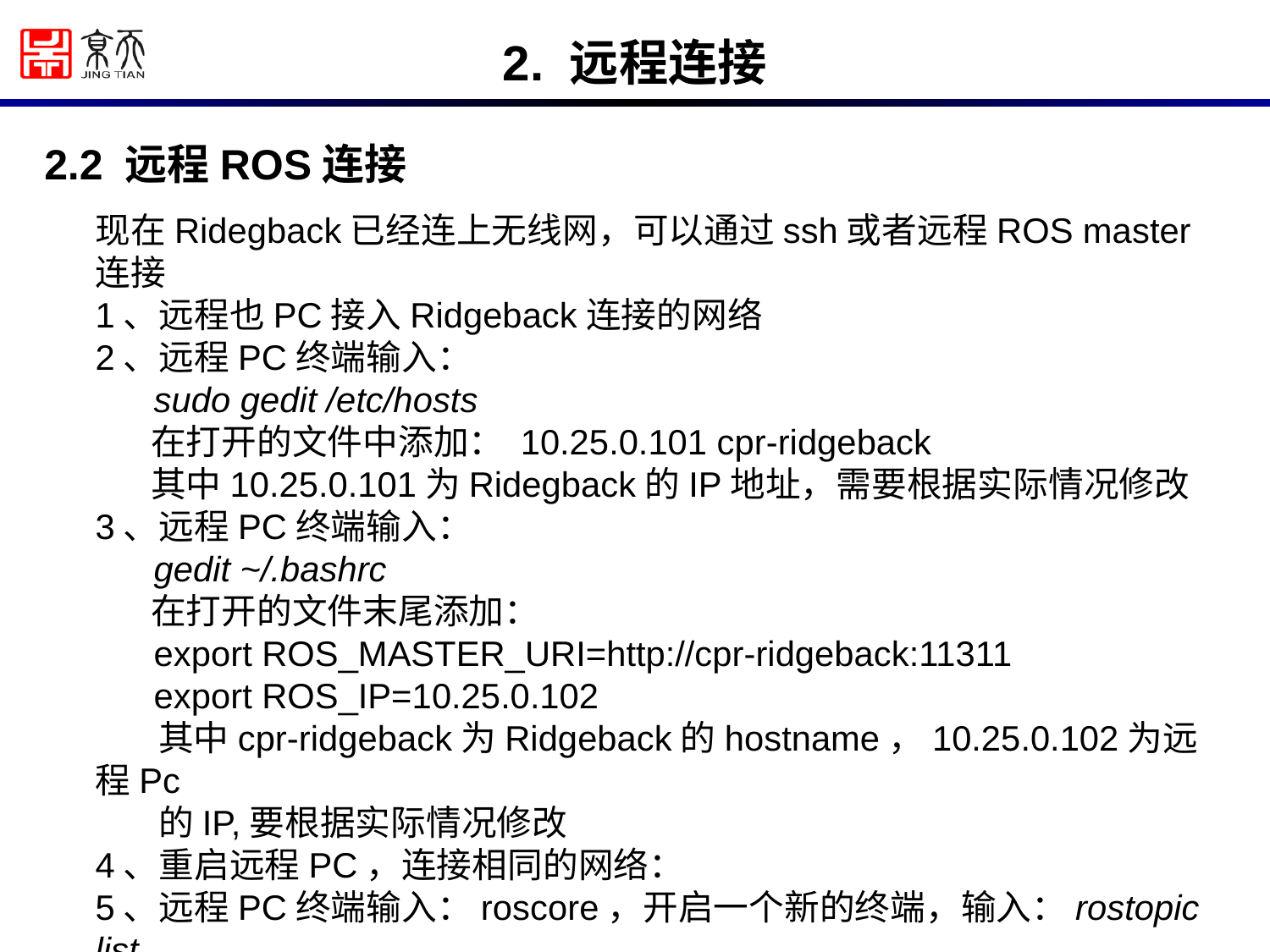

2. 远程连接
2.2 远程ROS连接
现在Ridegback已经连上无线网，可以通过ssh或者远程ROS master连接
1、远程也PC接入Ridgeback连接的网络
2、远程PC终端输入：
      sudo gedit /etc/hosts
      在打开的文件中添加： 10.25.0.101 cpr-ridgeback
      其中10.25.0.101为Ridegback的IP地址，需要根据实际情况修改
3、远程PC终端输入：
      gedit ~/.bashrc
      在打开的文件末尾添加：
      export ROS_MASTER_URI=http://cpr-ridgeback:11311
      export ROS_IP=10.25.0.102
       其中cpr-ridgeback为Ridgeback的hostname，10.25.0.102为远程Pc
       的IP,要根据实际情况修改
4、重启远程PC，连接相同的网络：
5、远程PC终端输入：roscore，开启一个新的终端，输入：rostopic list，
      如果能看到Ridgeback发布的话题信息，说明远程ROS连接成功